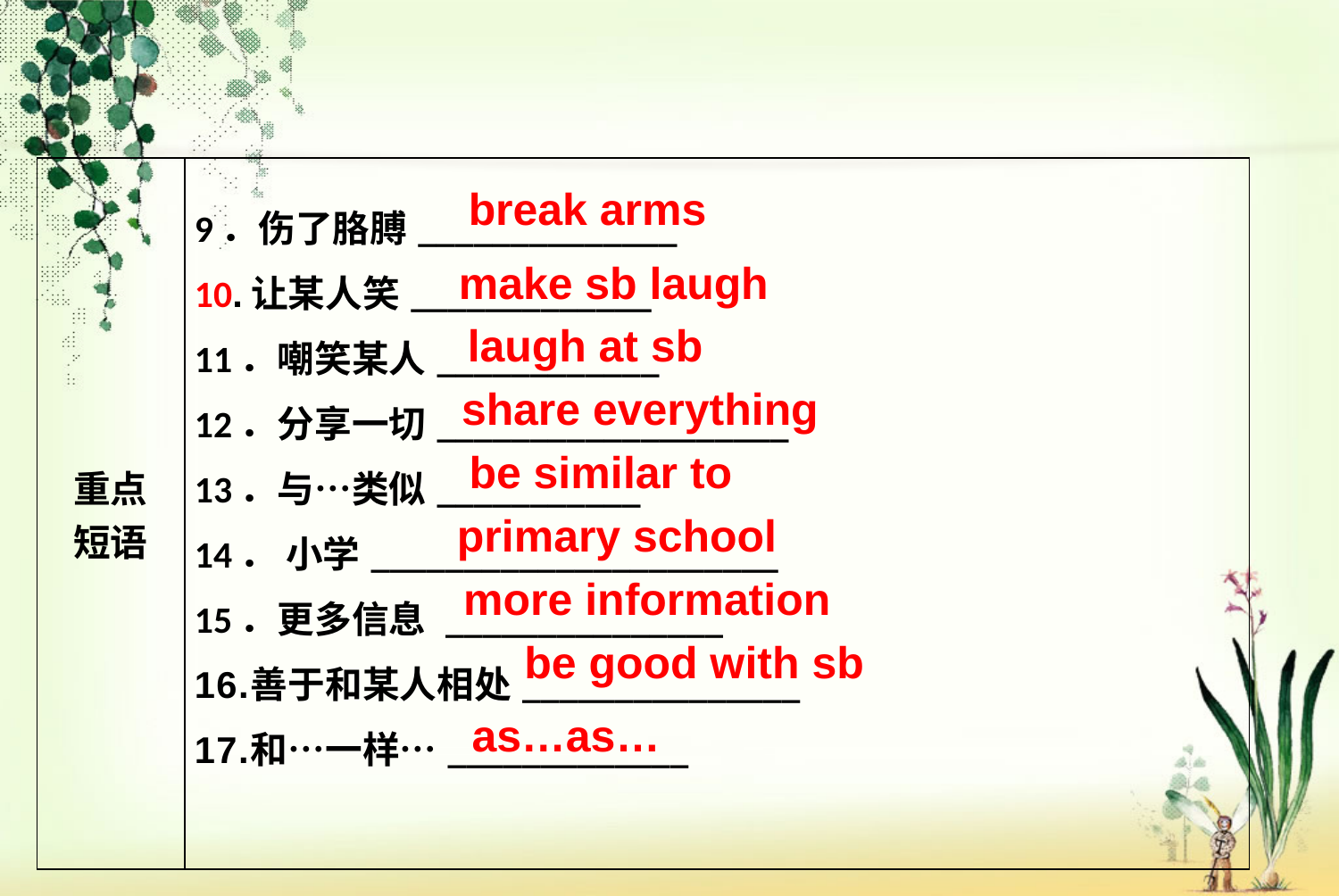

| 重点 短语 | 9．伤了胳膊\_\_\_\_\_\_\_\_\_\_\_\_\_\_ 10.让某人笑\_\_\_\_\_\_\_\_\_\_\_\_\_ 11．嘲笑某人\_\_\_\_\_\_\_\_\_\_\_\_ 12．分享一切\_\_\_\_\_\_\_\_\_\_\_\_\_\_\_\_\_\_\_ 13．与…类似\_\_\_\_\_\_\_\_\_\_\_ 14． 小学\_\_\_\_\_\_\_\_\_\_\_\_\_\_\_\_\_\_\_\_\_\_ 15．更多信息 \_\_\_\_\_\_\_\_\_\_\_\_\_\_\_ 善于和某人相处\_\_\_\_\_\_\_\_\_\_\_\_\_\_\_ 和…一样…\_\_\_\_\_\_\_\_\_\_\_\_\_ |
| --- | --- |
break arms
make sb laugh
laugh at sb
share everything
be similar to
primary school
more information
be good with sb
as…as…